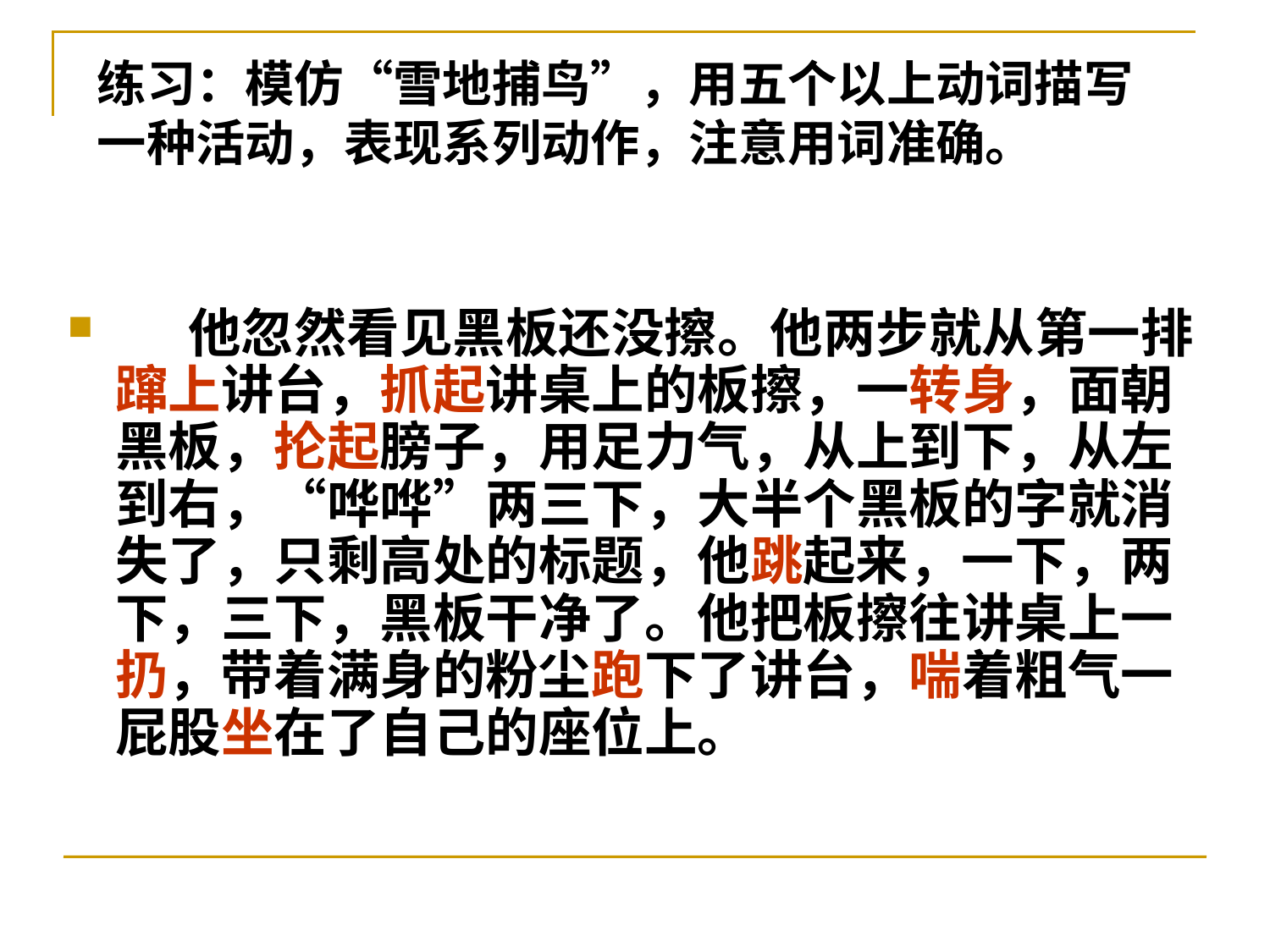

练习：模仿“雪地捕鸟”，用五个以上动词描写一种活动，表现系列动作，注意用词准确。
# 他忽然看见黑板还没擦。他两步就从第一排蹿上讲台，抓起讲桌上的板擦，一转身，面朝黑板，抡起膀子，用足力气，从上到下，从左到右，“哗哗”两三下，大半个黑板的字就消失了，只剩高处的标题，他跳起来，一下，两下，三下，黑板干净了。他把板擦往讲桌上一扔，带着满身的粉尘跑下了讲台，喘着粗气一屁股坐在了自己的座位上。